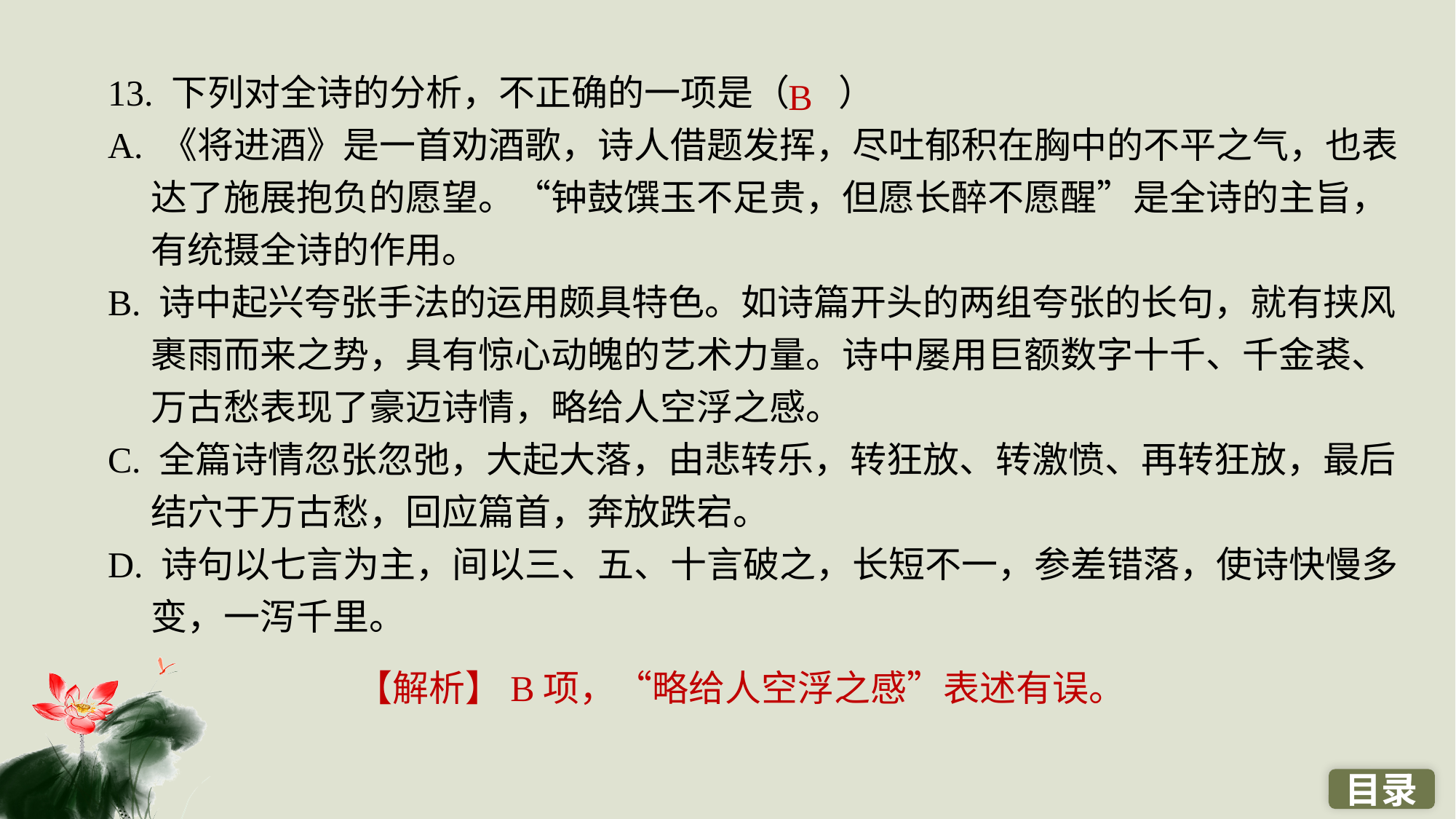

13. 下列对全诗的分析，不正确的一项是（      ）
A. 《将进酒》是一首劝酒歌，诗人借题发挥，尽吐郁积在胸中的不平之气，也表达了施展抱负的愿望。“钟鼓馔玉不足贵，但愿长醉不愿醒”是全诗的主旨，有统摄全诗的作用。
B. 诗中起兴夸张手法的运用颇具特色。如诗篇开头的两组夸张的长句，就有挟风裹雨而来之势，具有惊心动魄的艺术力量。诗中屡用巨额数字十千、千金裘、万古愁表现了豪迈诗情，略给人空浮之感。
C. 全篇诗情忽张忽弛，大起大落，由悲转乐，转狂放、转激愤、再转狂放，最后结穴于万古愁，回应篇首，奔放跌宕。
D. 诗句以七言为主，间以三、五、十言破之，长短不一，参差错落，使诗快慢多变，一泻千里。
B
【解析】B项，“略给人空浮之感”表述有误。